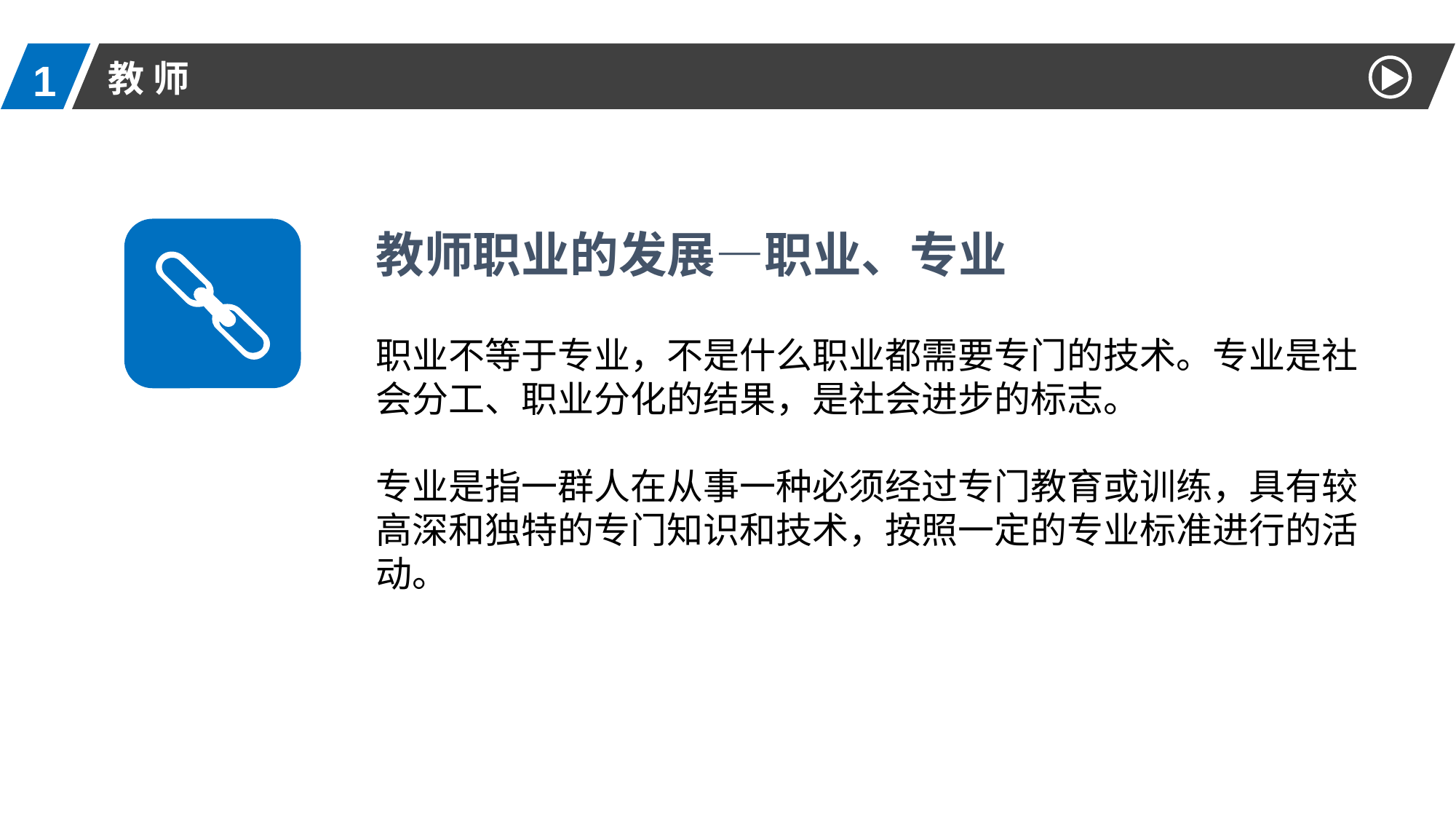

1
教 师

教师职业的发展—职业、专业

职业不等于专业，不是什么职业都需要专门的技术。专业是社会分工、职业分化的结果，是社会进步的标志。

专业是指一群人在从事一种必须经过专门教育或训练，具有较高深和独特的专门知识和技术，按照一定的专业标准进行的活动。